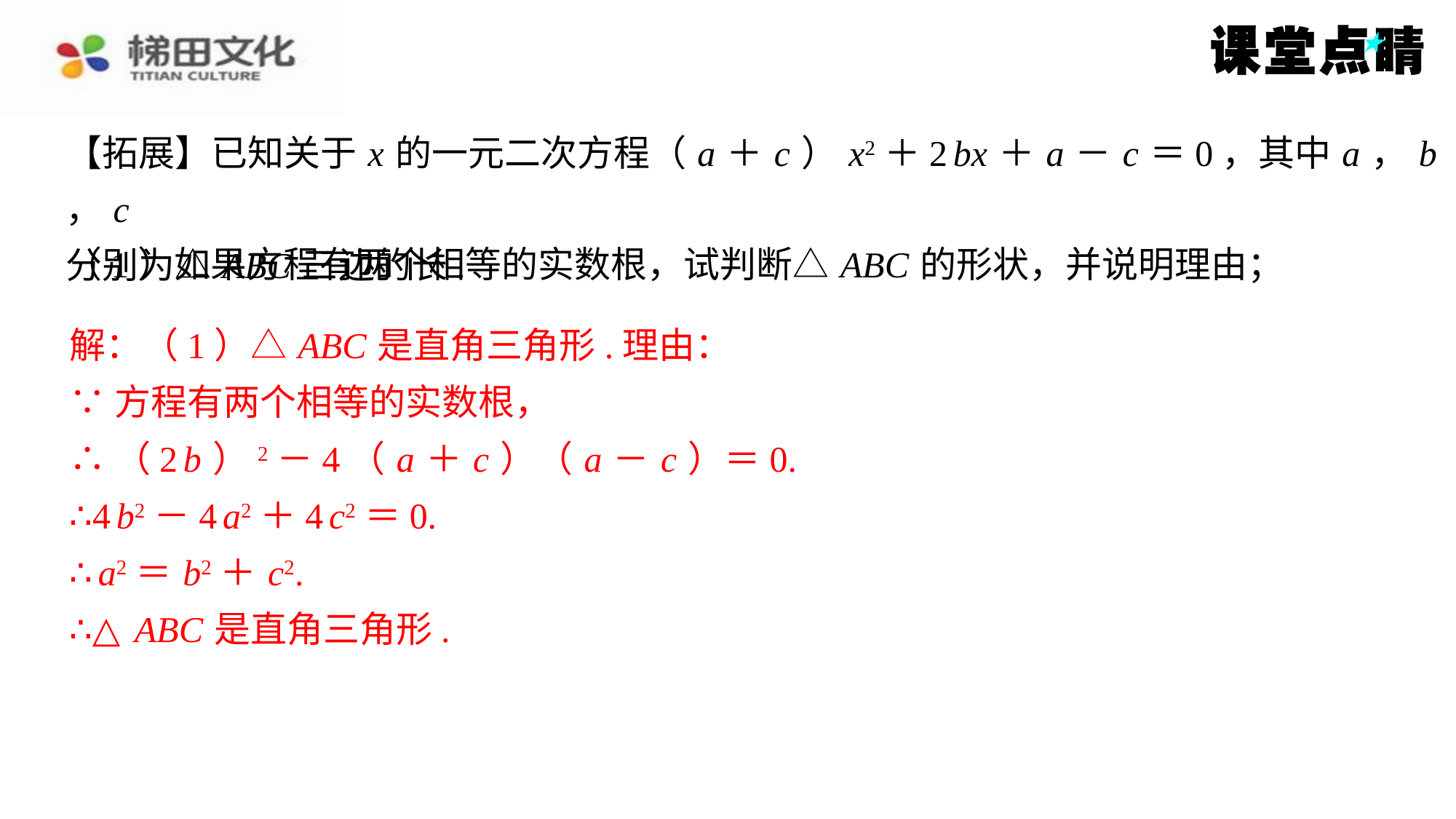

【拓展】已知关于 x 的一元二次方程（ a ＋ c ） x2＋2 bx ＋ a － c ＝0，其中 a ， b ， c
分别为△ ABC 三边的长.
（1）如果方程有两个相等的实数根，试判断△ ABC 的形状，并说明理由；
解：（1）△ ABC 是直角三角形.理由：
∵方程有两个相等的实数根，
∴（2 b ）2－4（ a ＋ c ）（ a － c ）＝0.
∴4 b2－4 a2＋4 c2＝0.
∴ a2＝ b2＋ c2.
∴△ ABC 是直角三角形.
解：（1）△ ABC 是直角三角形.理由：
∵方程有两个相等的实数根，
∴（2 b ）2－4（ a ＋ c ）（ a － c ）＝0.
∴4 b2－4 a2＋4 c2＝0.
∴ a2＝ b2＋ c2.
∴△ ABC 是直角三角形.